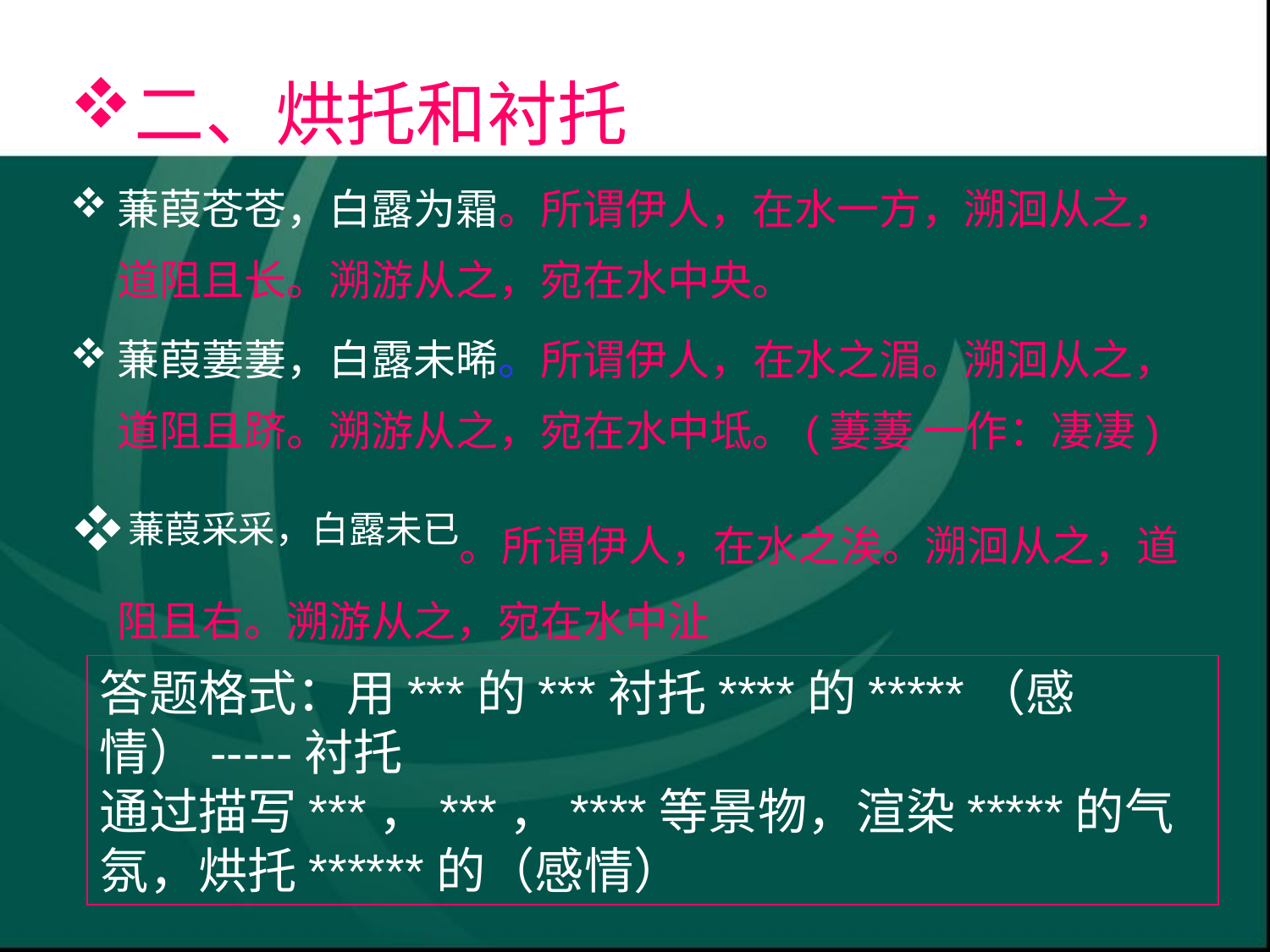

二、烘托和衬托
蒹葭苍苍，白露为霜。所谓伊人，在水一方，溯洄从之，道阻且长。溯游从之，宛在水中央。
蒹葭萋萋，白露未晞。所谓伊人，在水之湄。溯洄从之，道阻且跻。溯游从之，宛在水中坻。(萋萋 一作：凄凄)
蒹葭采采，白露未已。所谓伊人，在水之涘。溯洄从之，道阻且右。溯游从之，宛在水中沚
答题格式：用***的***衬托****的*****（感情）-----衬托
通过描写***，***，****等景物，渲染*****的气氛，烘托******的（感情）